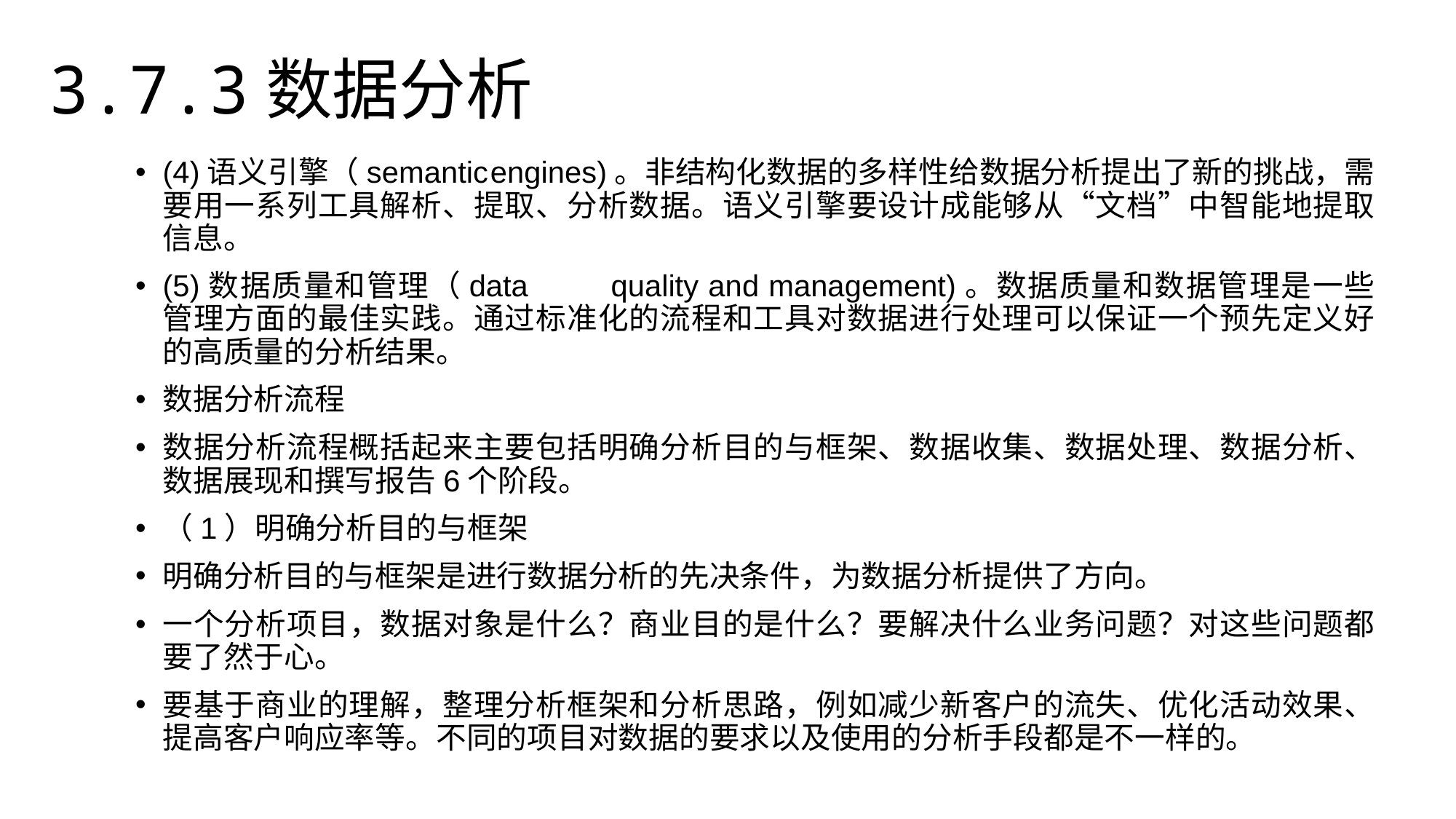

3.7.3数据分析
(4)语义引擎（semantic	engines)。非结构化数据的多样性给数据分析提出了新的挑战，需要用一系列工具解析、提取、分析数据。语义引擎要设计成能够从“文档”中智能地提取信息。
(5)数据质量和管理（data	quality and management)。数据质量和数据管理是一些管理方面的最佳实践。通过标准化的流程和工具对数据进行处理可以保证一个预先定义好的高质量的分析结果。
数据分析流程
数据分析流程概括起来主要包括明确分析目的与框架、数据收集、数据处理、数据分析、数据展现和撰写报告6个阶段。
（1）明确分析目的与框架
明确分析目的与框架是进行数据分析的先决条件，为数据分析提供了方向。
一个分析项目，数据对象是什么？商业目的是什么？要解决什么业务问题？对这些问题都要了然于心。
要基于商业的理解，整理分析框架和分析思路，例如减少新客户的流失、优化活动效果、提高客户响应率等。不同的项目对数据的要求以及使用的分析手段都是不一样的。